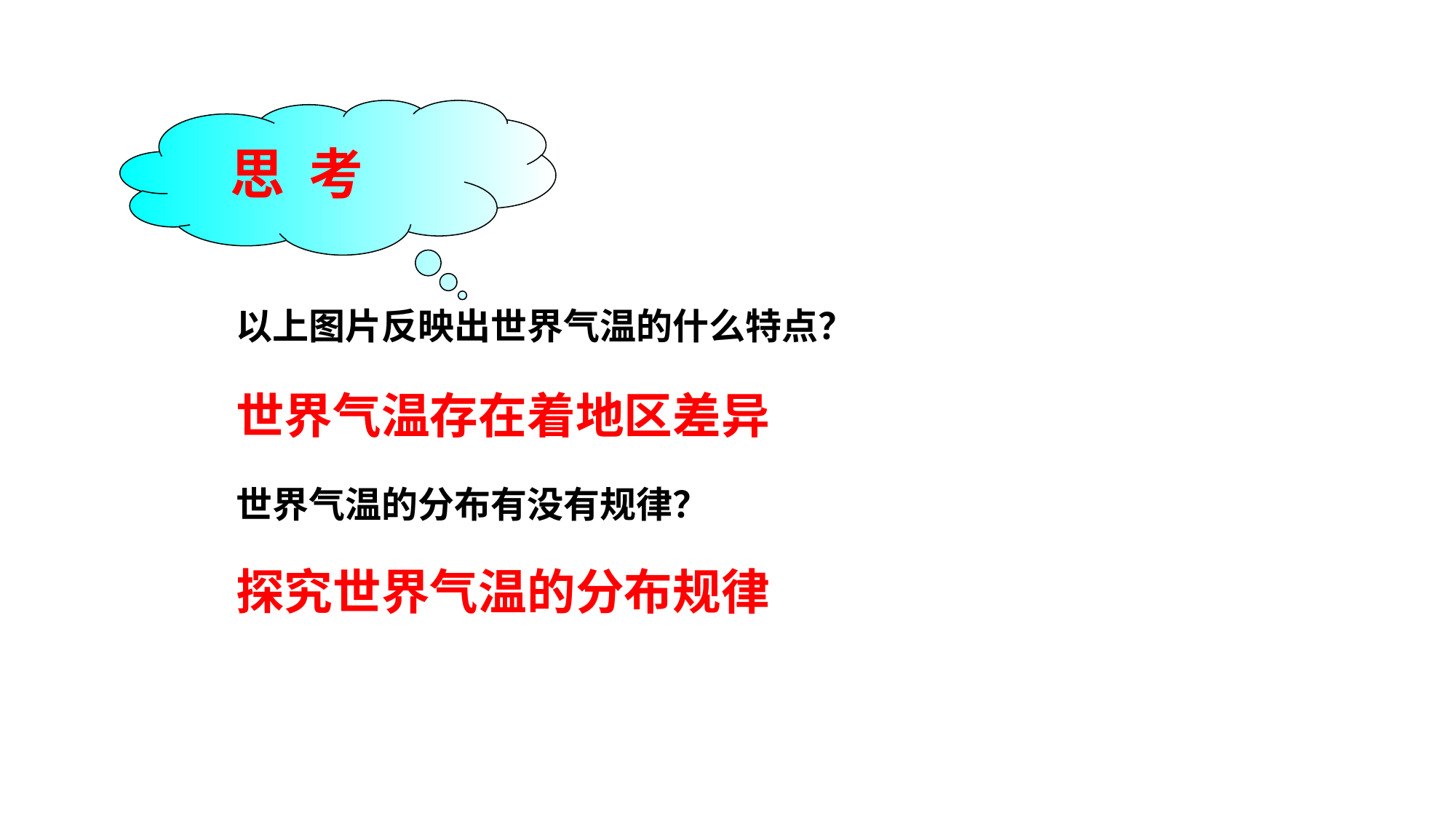

思  考
以上图片反映出世界气温的什么特点？
世界气温存在着地区差异
世界气温的分布有没有规律？
探究世界气温的分布规律